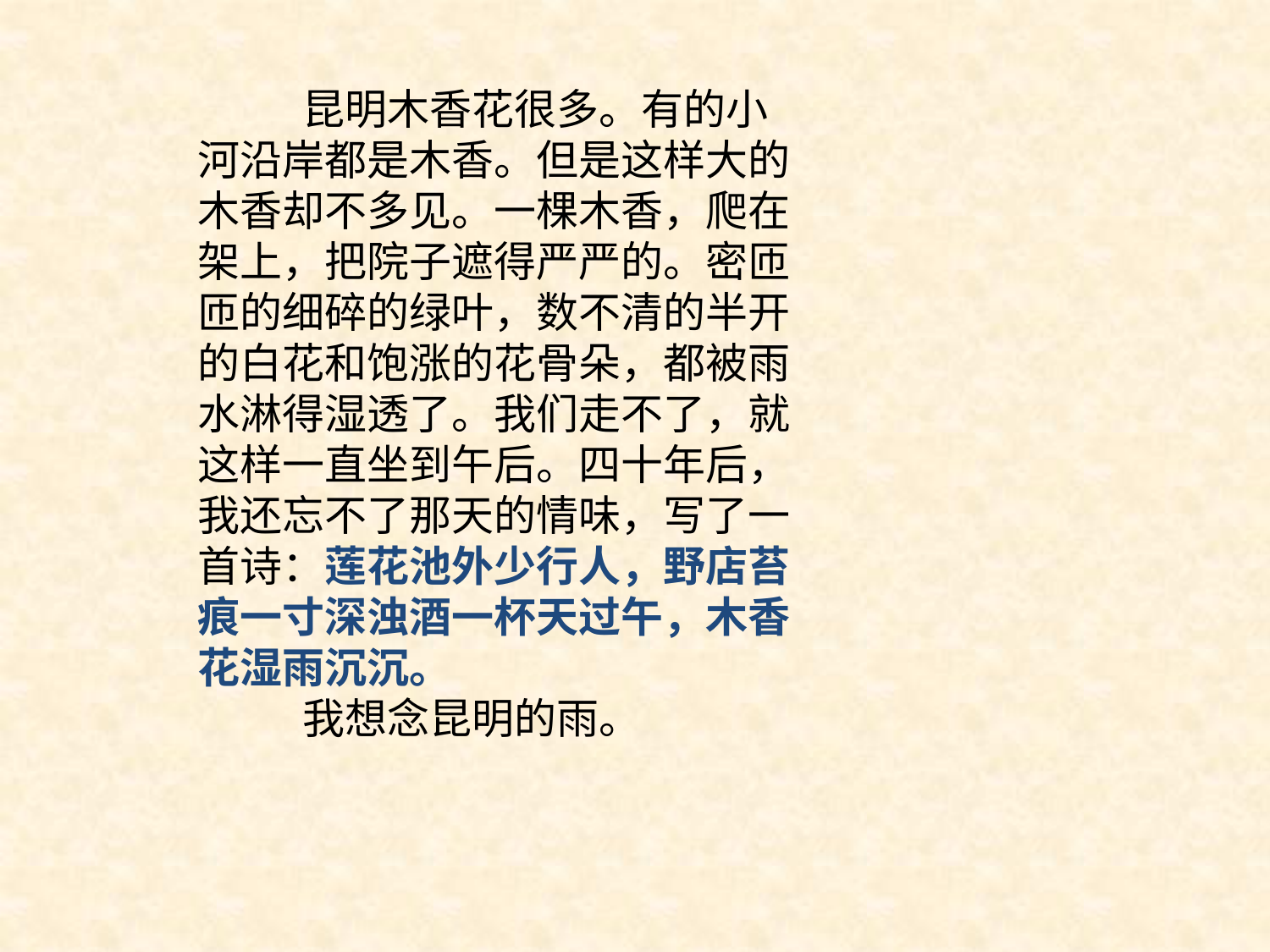

昆明木香花很多。有的小河沿岸都是木香。但是这样大的木香却不多见。一棵木香，爬在架上，把院子遮得严严的。密匝匝的细碎的绿叶，数不清的半开的白花和饱涨的花骨朵，都被雨水淋得湿透了。我们走不了，就这样一直坐到午后。四十年后，我还忘不了那天的情味，写了一首诗：莲花池外少行人，野店苔痕一寸深浊酒一杯天过午，木香花湿雨沉沉。
          我想念昆明的雨。